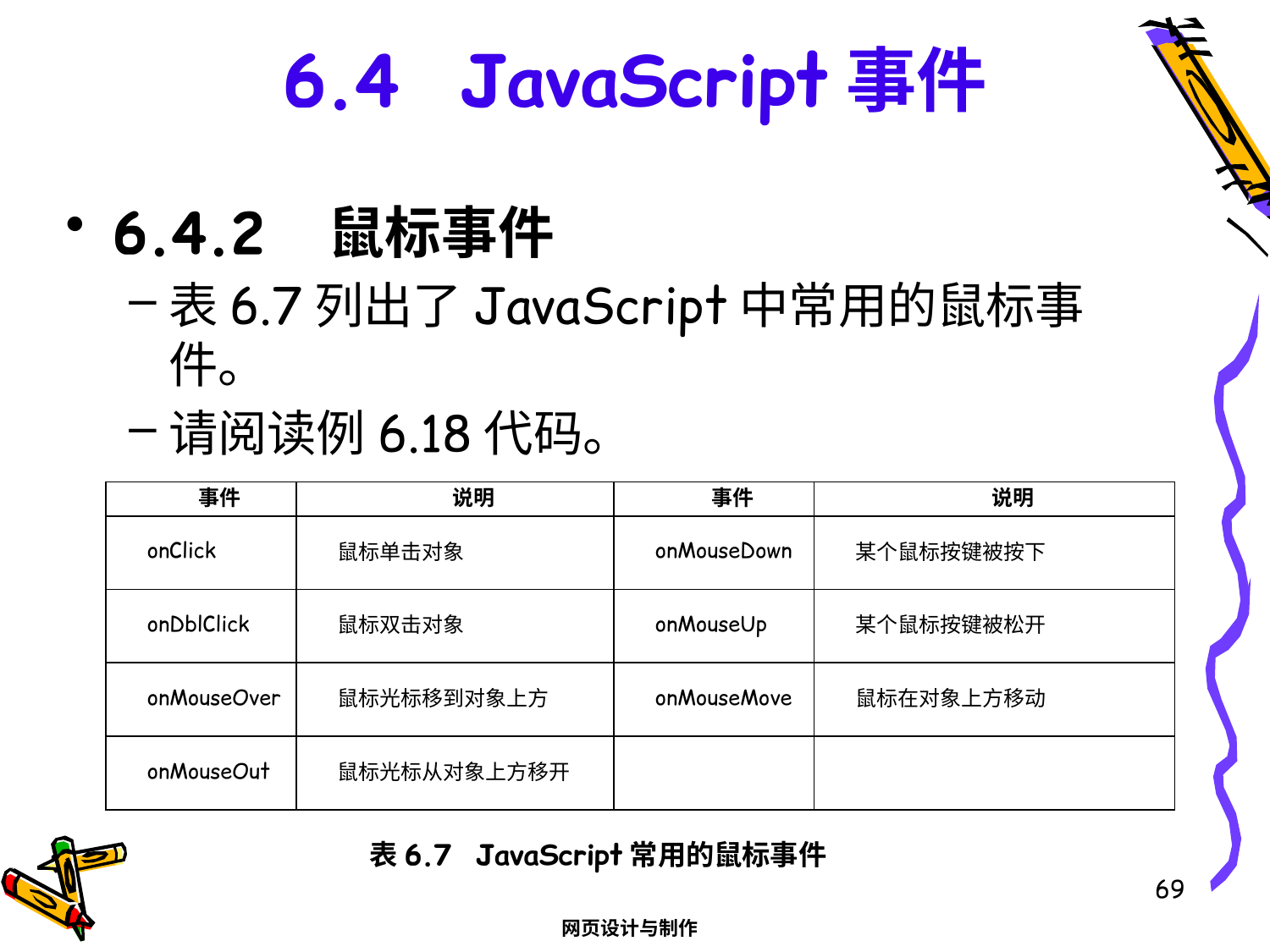

# 6.4  JavaScript事件
6.4.2  鼠标事件
表6.7列出了JavaScript中常用的鼠标事件。
请阅读例6.18代码。
| 事件 | 说明 | 事件 | 说明 |
| --- | --- | --- | --- |
| onClick | 鼠标单击对象 | onMouseDown | 某个鼠标按键被按下 |
| onDblClick | 鼠标双击对象 | onMouseUp | 某个鼠标按键被松开 |
| onMouseOver | 鼠标光标移到对象上方 | onMouseMove | 鼠标在对象上方移动 |
| onMouseOut | 鼠标光标从对象上方移开 |  |  |
表6.7  JavaScript常用的鼠标事件
69
网页设计与制作